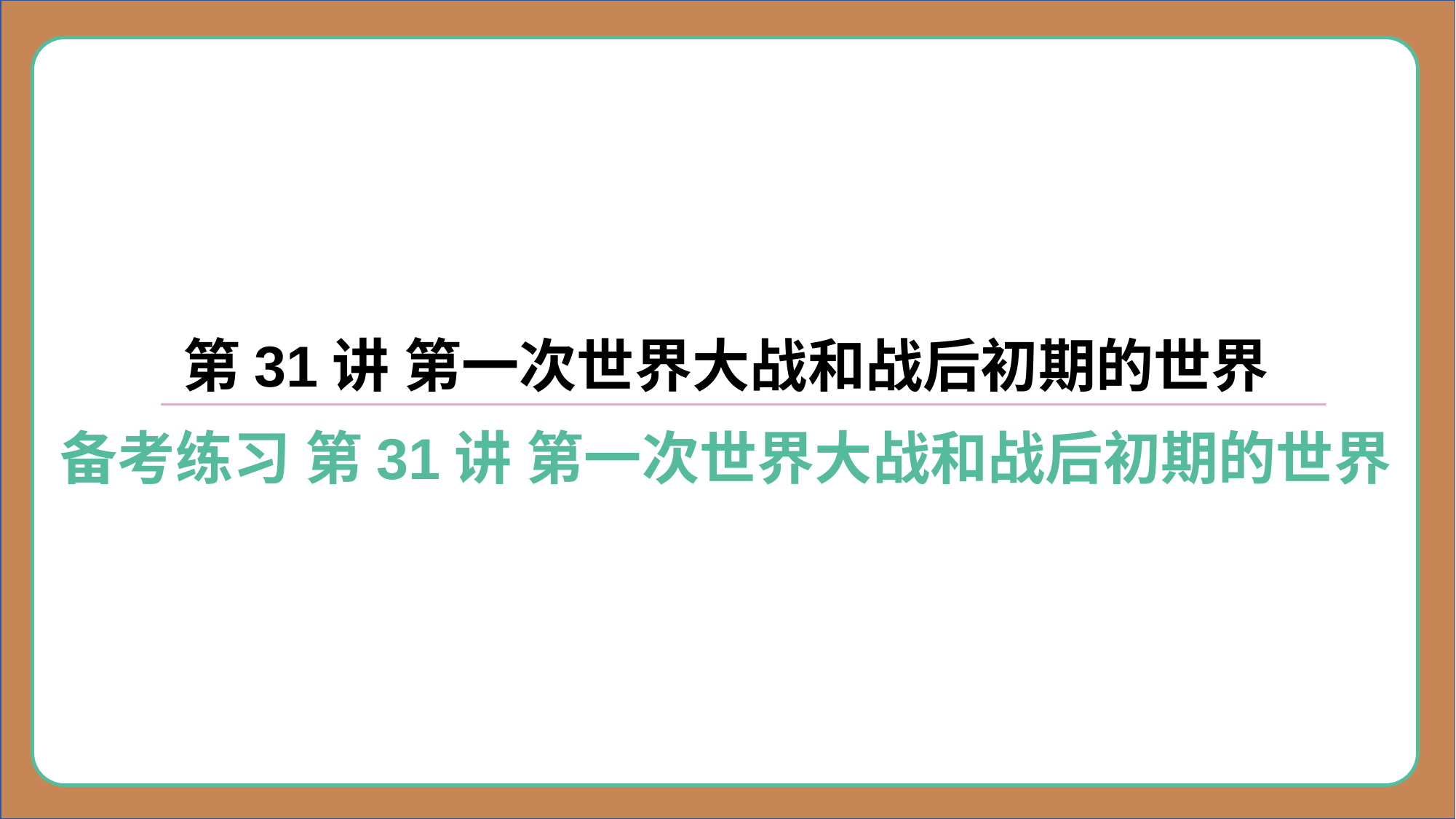

第31讲 第一次世界大战和战后初期的世界
备考练习 第31讲 第一次世界大战和战后初期的世界